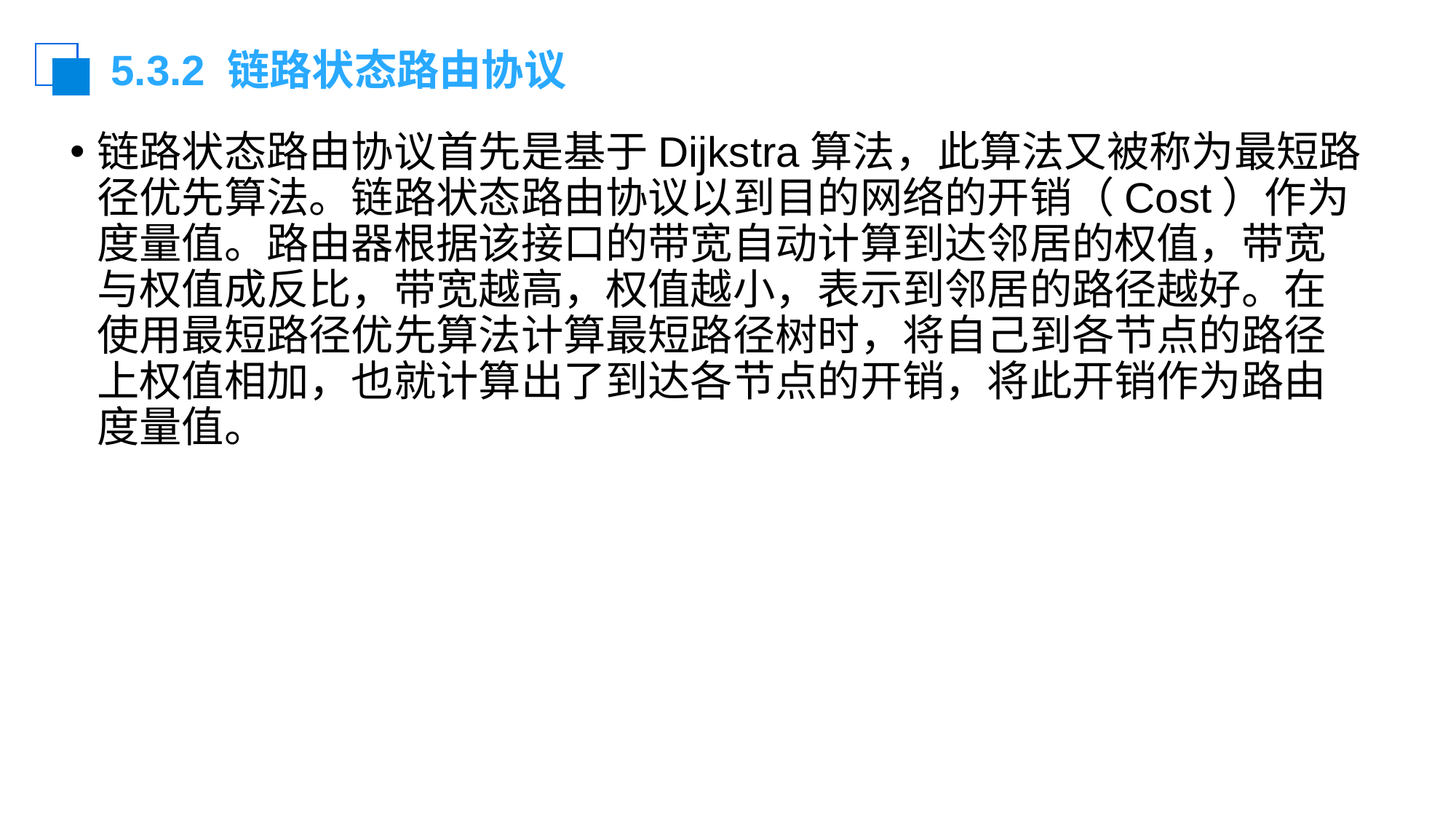

# 5.3.2 链路状态路由协议
链路状态路由协议首先是基于Dijkstra算法，此算法又被称为最短路径优先算法。链路状态路由协议以到目的网络的开销（Cost）作为度量值。路由器根据该接口的带宽自动计算到达邻居的权值，带宽与权值成反比，带宽越高，权值越小，表示到邻居的路径越好。在使用最短路径优先算法计算最短路径树时，将自己到各节点的路径上权值相加，也就计算出了到达各节点的开销，将此开销作为路由度量值。